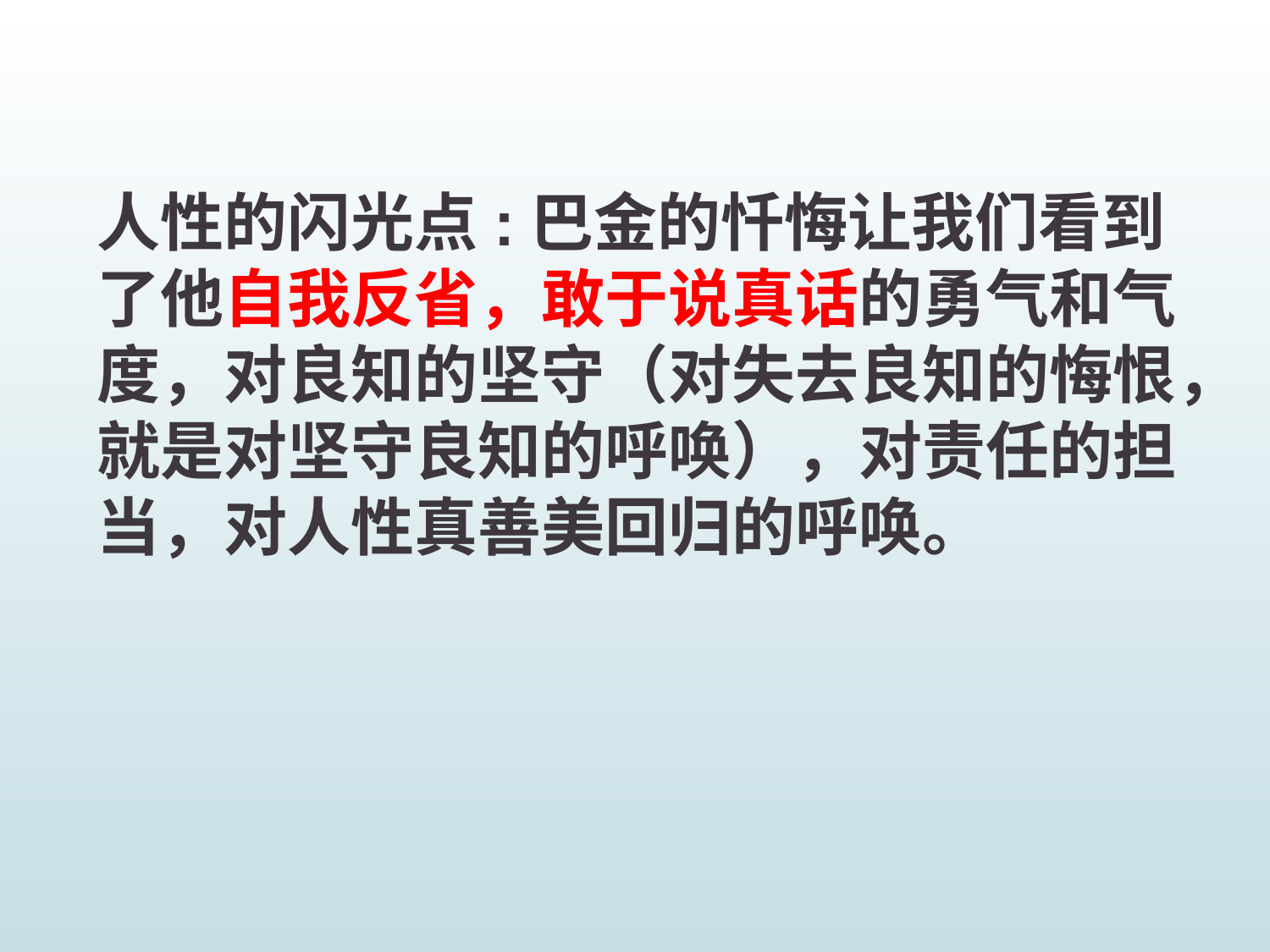

人性的闪光点:巴金的忏悔让我们看到了他自我反省，敢于说真话的勇气和气度，对良知的坚守（对失去良知的悔恨，就是对坚守良知的呼唤），对责任的担当，对人性真善美回归的呼唤。